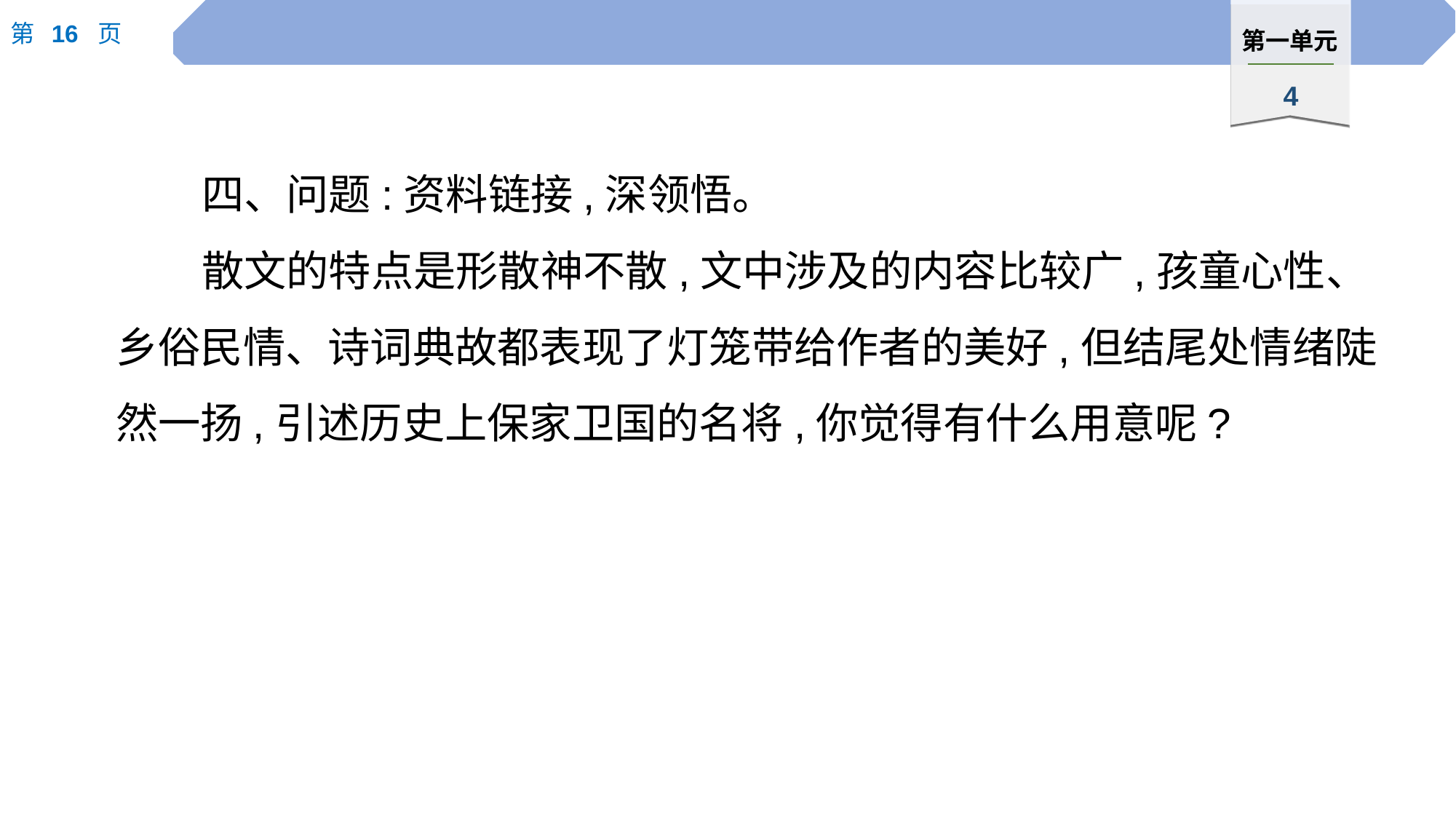

四、问题:资料链接,深领悟。
散文的特点是形散神不散,文中涉及的内容比较广,孩童心性、乡俗民情、诗词典故都表现了灯笼带给作者的美好,但结尾处情绪陡然一扬,引述历史上保家卫国的名将,你觉得有什么用意呢?